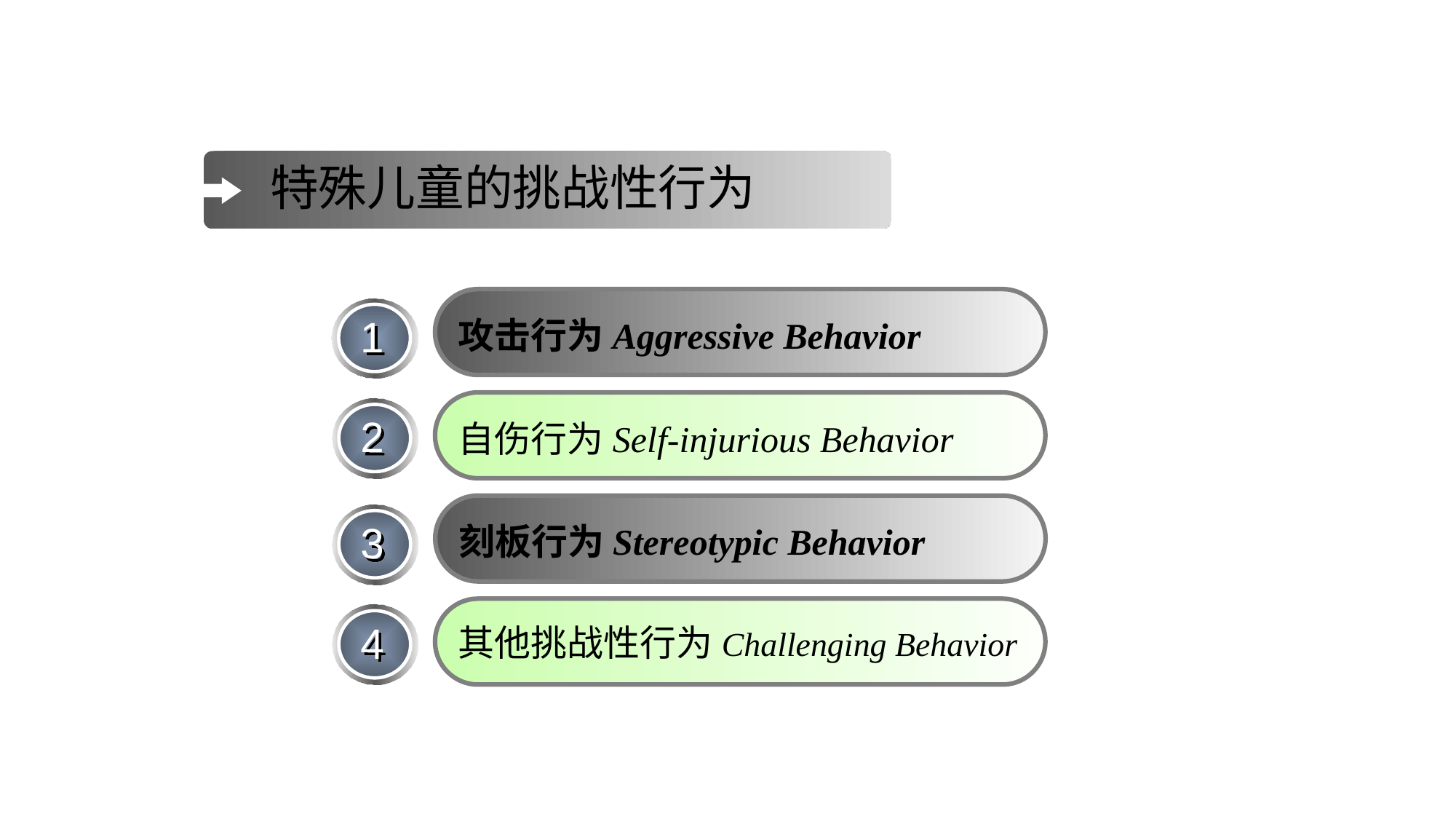

特殊儿童的挑战性行为

攻击行为Aggressive Behavior

1
自伤行为Self-injurious Behavior

2
刻板行为Stereotypic Behavior

3
其他挑战性行为Challenging Behavior

4